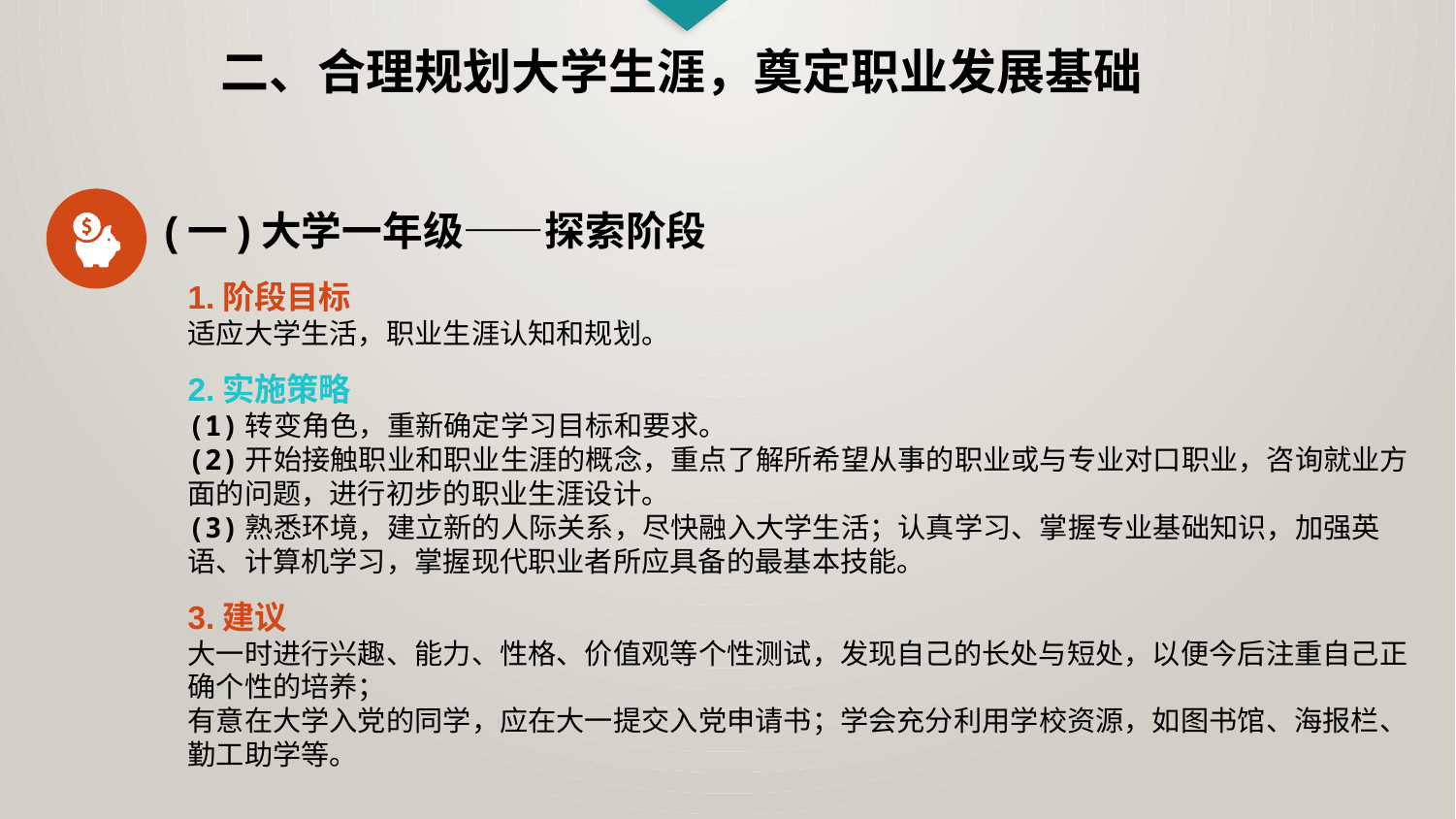

二、合理规划大学生涯，奠定职业发展基础

(一)大学一年级——探索阶段

1.阶段目标
适应大学生活，职业生涯认知和规划。
2.实施策略
(1)转变角色，重新确定学习目标和要求。
(2)开始接触职业和职业生涯的概念，重点了解所希望从事的职业或与专业对口职业，咨询就业方面的问题，进行初步的职业生涯设计。
(3)熟悉环境，建立新的人际关系，尽快融入大学生活；认真学习、掌握专业基础知识，加强英语、计算机学习，掌握现代职业者所应具备的最基本技能。
3.建议
大一时进行兴趣、能力、性格、价值观等个性测试，发现自己的长处与短处，以便今后注重自己正确个性的培养；
有意在大学入党的同学，应在大一提交入党申请书；学会充分利用学校资源，如图书馆、海报栏、勤工助学等。
94